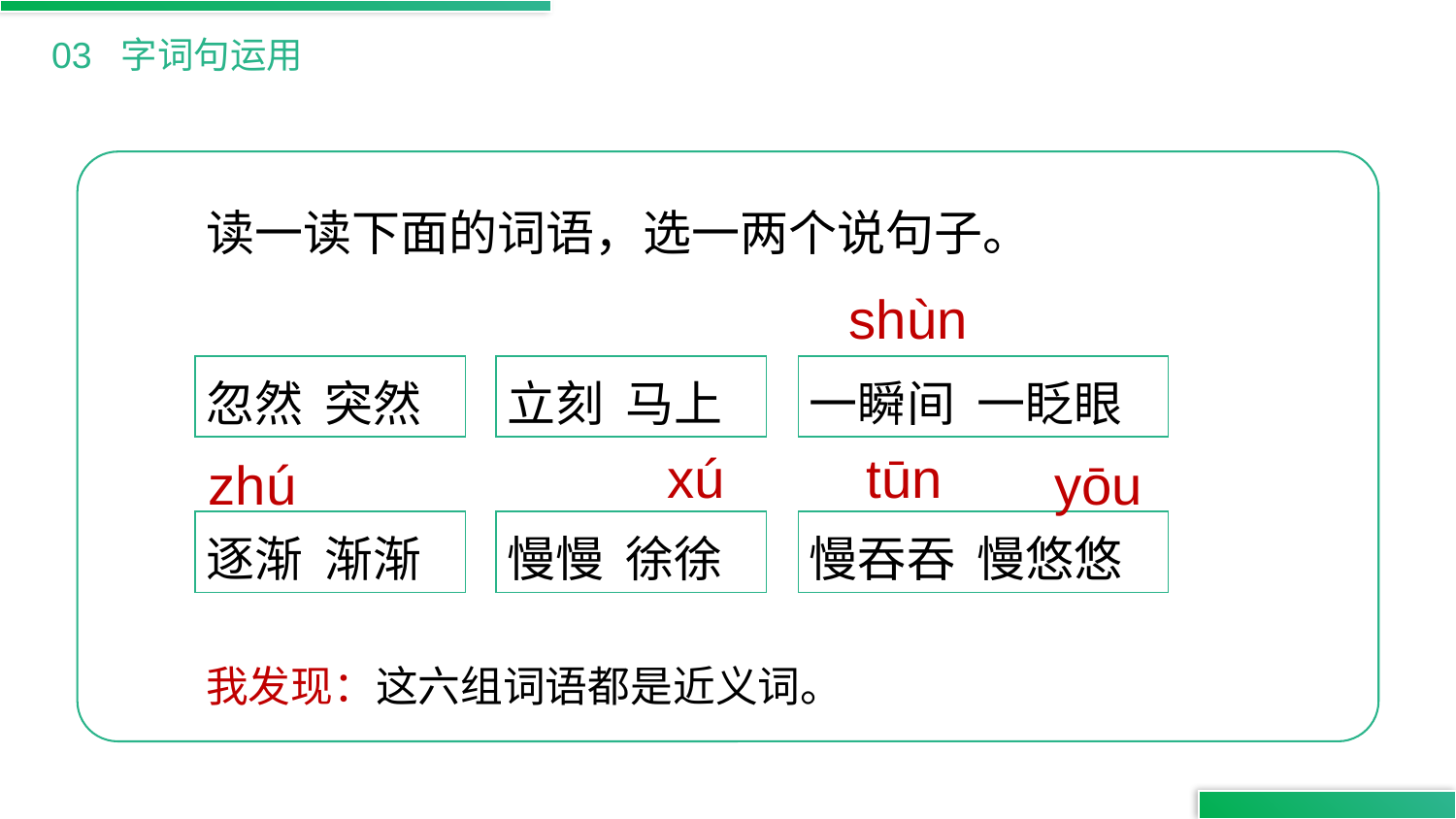

03  字词句运用
读一读下面的词语，选一两个说句子。
shùn
立刻  马上
忽然  突然
一瞬间  一眨眼
xú
tūn
zhú
yōu
逐渐  渐渐
慢慢  徐徐
慢吞吞  慢悠悠
我发现：这六组词语都是近义词。